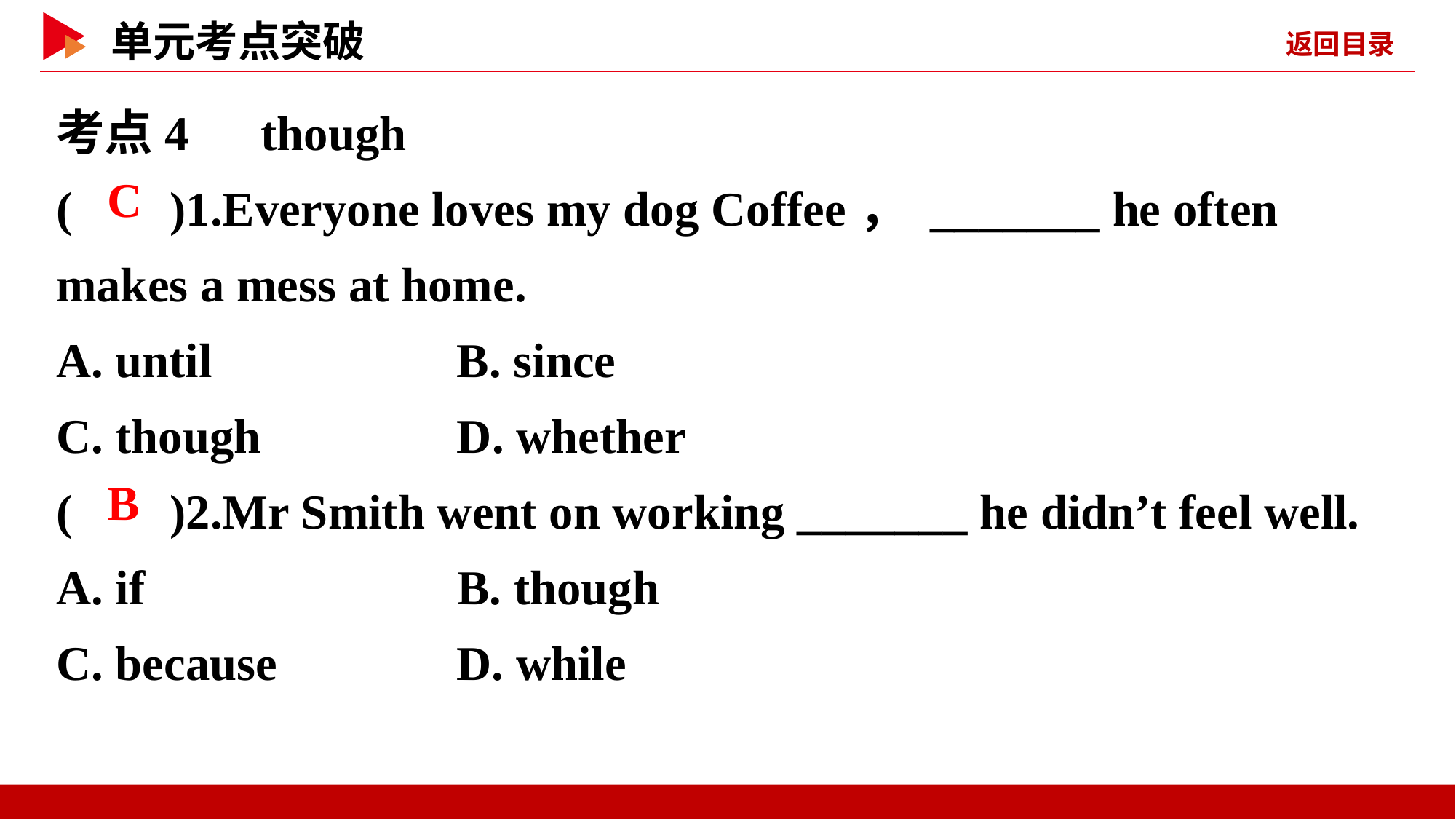

考点4　though
(        )1.Everyone loves my dog Coffee， _______ he often makes a mess at home.
A. until	               B. since
C. though	               D. whether
(        )2.Mr Smith went on working _______ he didn’t feel well.
A. if	                        B. though
C. because	      D. while
   C
   B